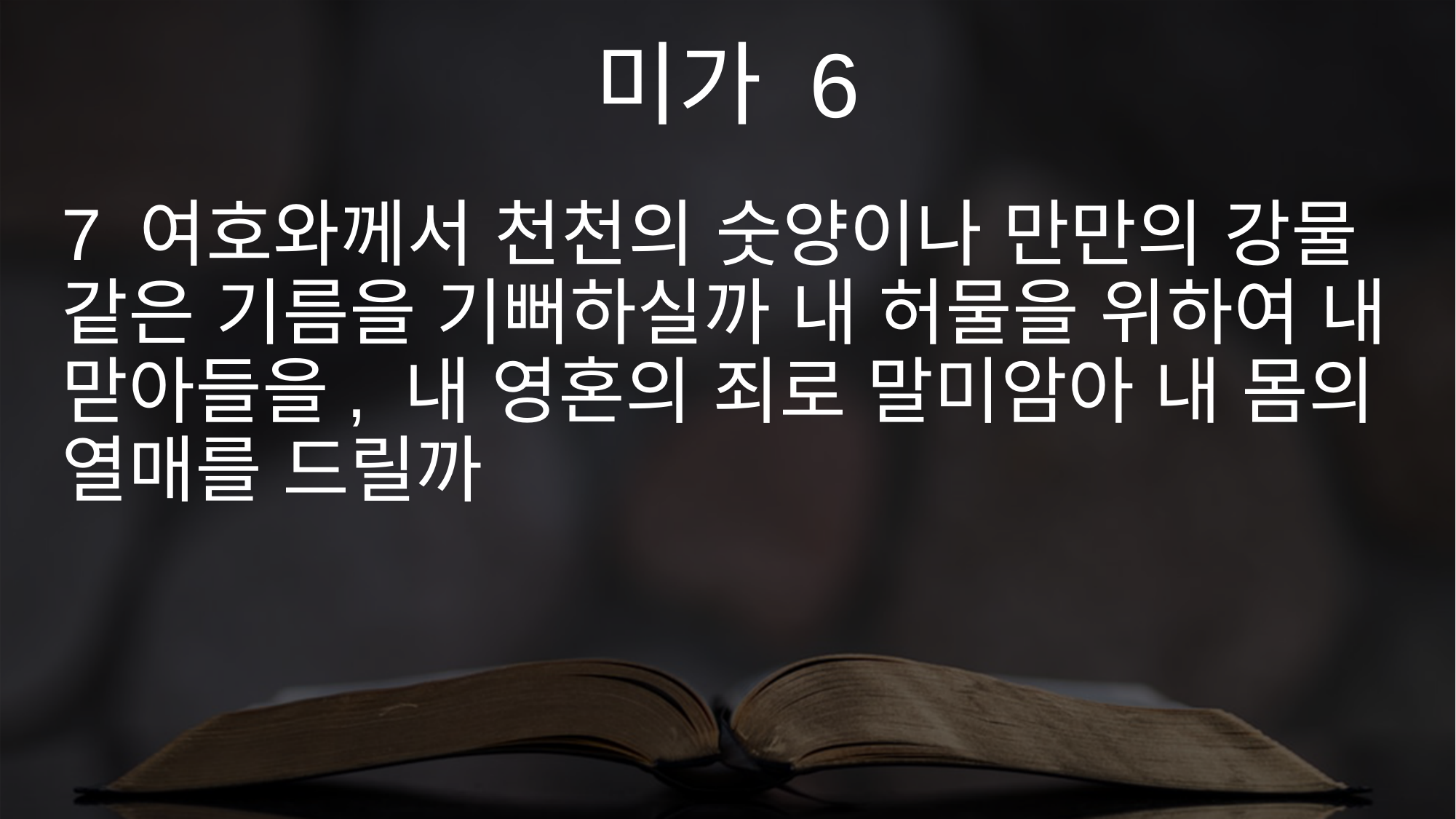

미가 6
7 여호와께서 천천의 숫양이나 만만의 강물 같은 기름을 기뻐하실까 내 허물을 위하여 내 맏아들을, 내 영혼의 죄로 말미암아 내 몸의 열매를 드릴까